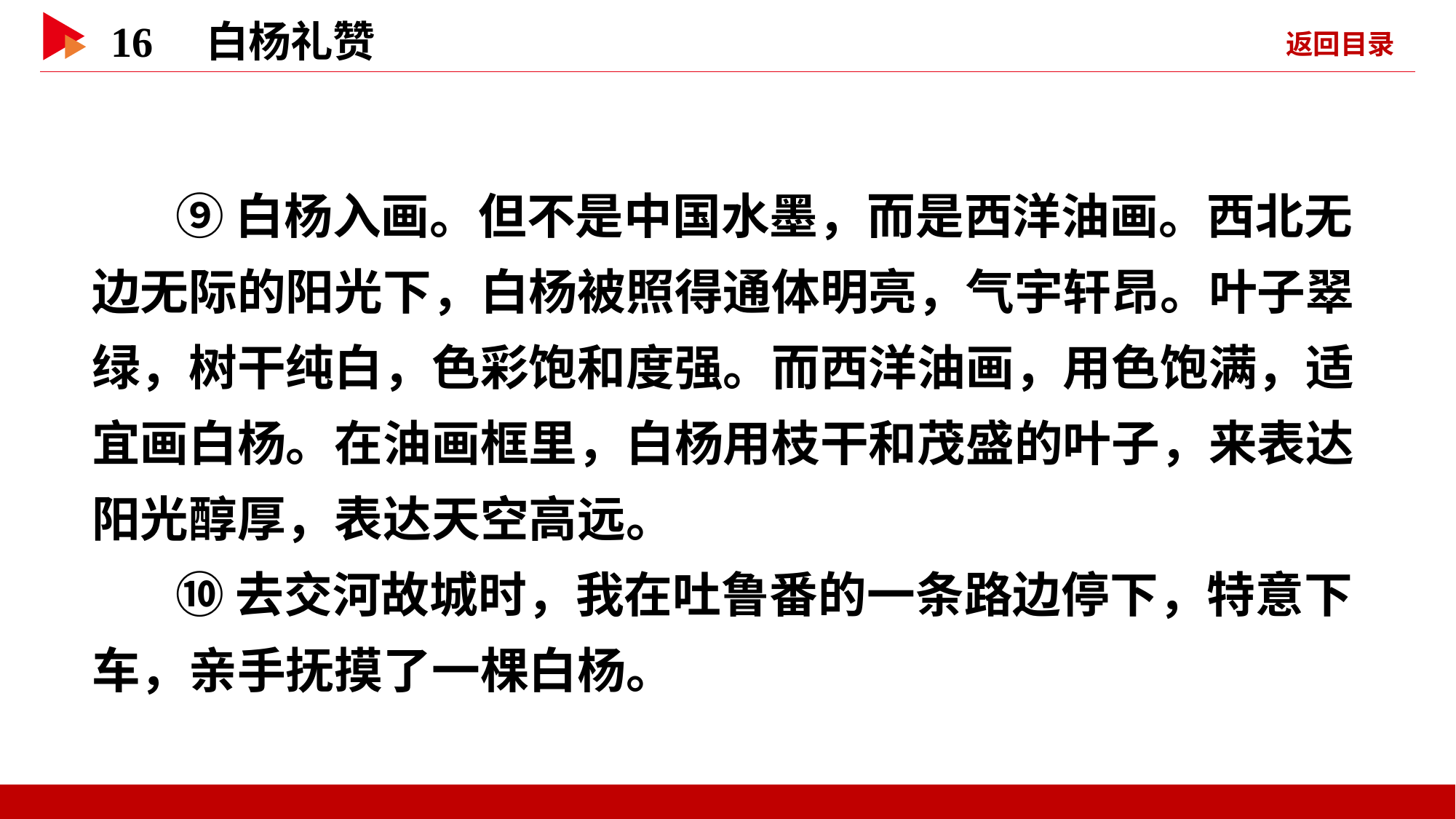

⑨白杨入画。但不是中国水墨，而是西洋油画。西北无边无际的阳光下，白杨被照得通体明亮，气宇轩昂。叶子翠绿，树干纯白，色彩饱和度强。而西洋油画，用色饱满，适宜画白杨。在油画框里，白杨用枝干和茂盛的叶子，来表达阳光醇厚，表达天空高远。
⑩去交河故城时，我在吐鲁番的一条路边停下，特意下车，亲手抚摸了一棵白杨。